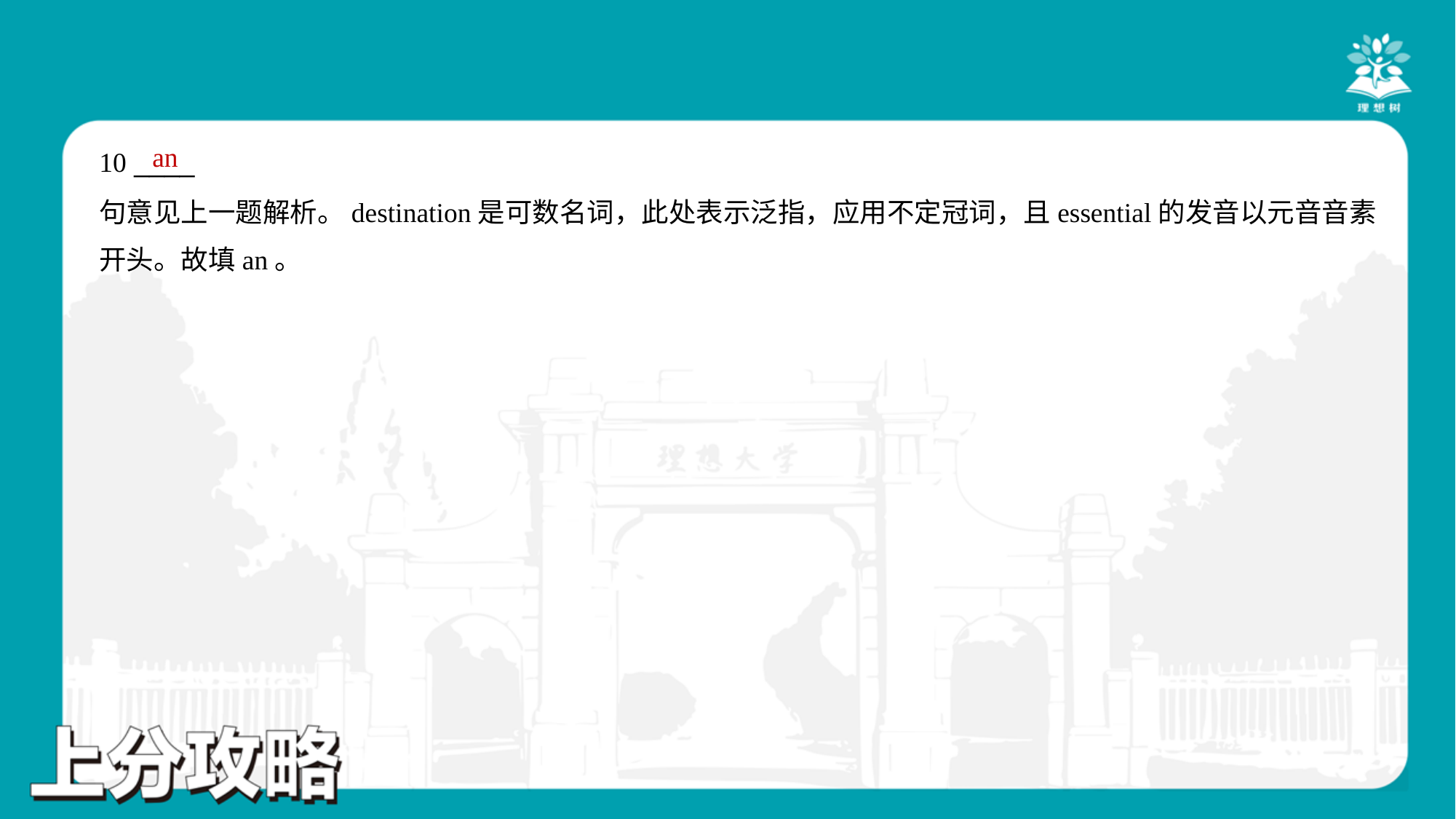

an
10 ____
句意见上一题解析。destination是可数名词，此处表示泛指，应用不定冠词，且essential的发音以元音音素
开头。故填an。